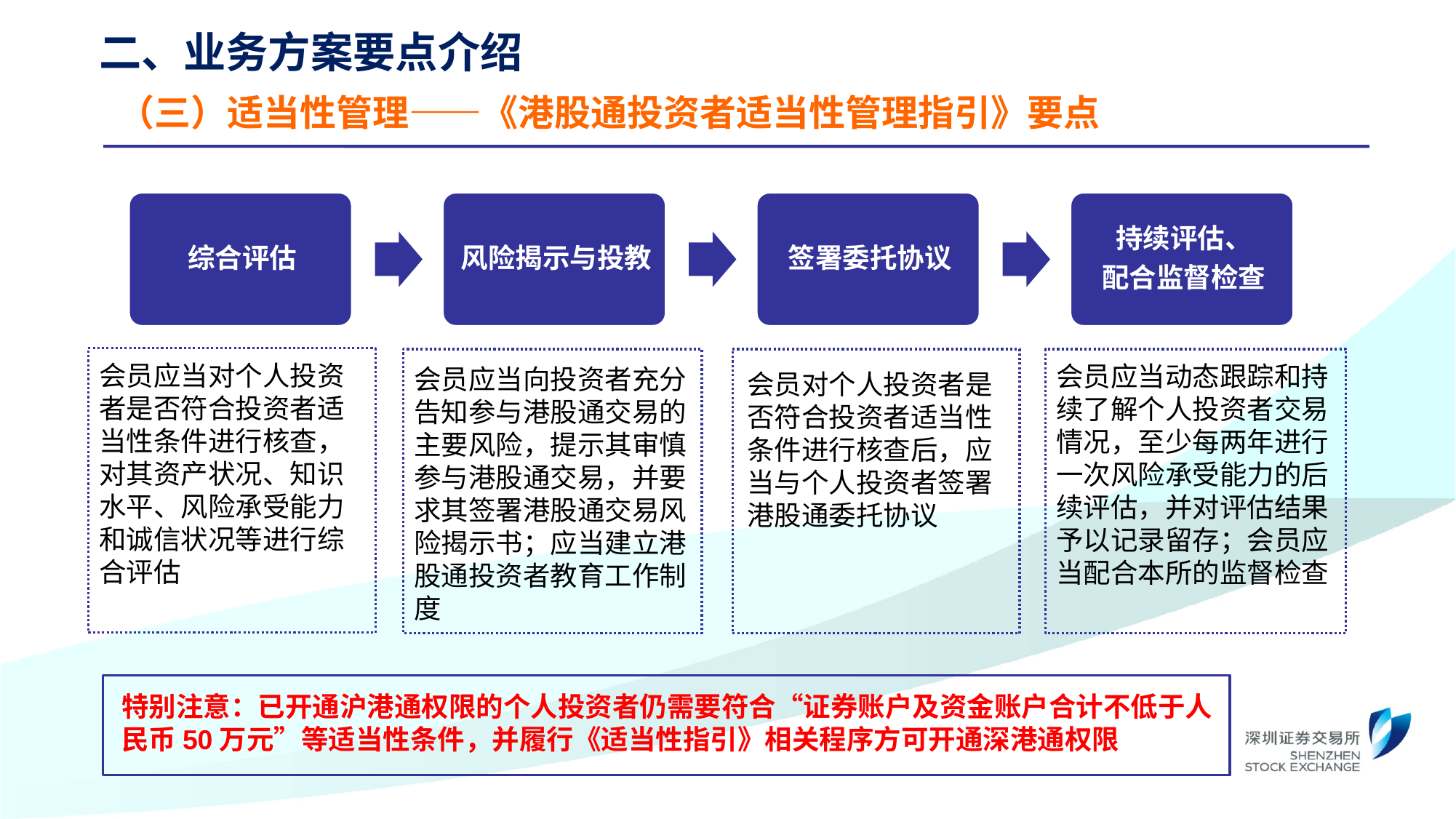

二、业务方案要点介绍
（三）适当性管理——《港股通投资者适当性管理指引》要点

综合评估

风险揭示与投教

签署委托协议

持续评估、
配合监督检查

会员应当对个人投资者是否符合投资者适当性条件进行核查，对其资产状况、知识水平、风险承受能力和诚信状况等进行综合评估
会员应当动态跟踪和持续了解个人投资者交易情况，至少每两年进行一次风险承受能力的后续评估，并对评估结果予以记录留存；会员应当配合本所的监督检查
会员应当向投资者充分告知参与港股通交易的主要风险，提示其审慎参与港股通交易，并要求其签署港股通交易风险揭示书；应当建立港股通投资者教育工作制度
会员对个人投资者是否符合投资者适当性条件进行核查后，应当与个人投资者签署港股通委托协议

特别注意：已开通沪港通权限的个人投资者仍需要符合“证券账户及资金账户合计不低于人民币50万元”等适当性条件，并履行《适当性指引》相关程序方可开通深港通权限